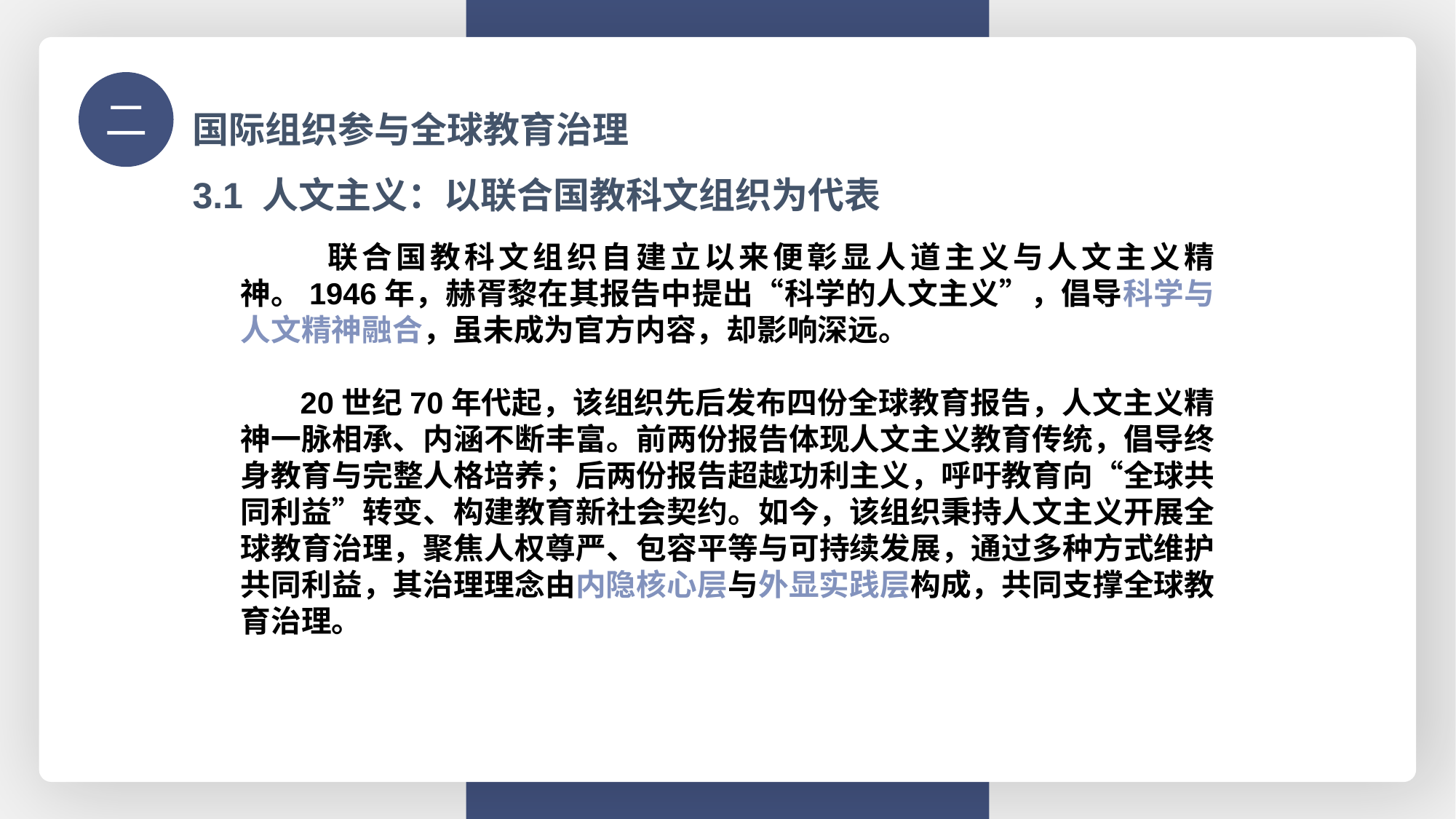

国际组织参与全球教育治理
二
3.1 人文主义：以联合国教科文组织为代表
       联合国教科文组织自建立以来便彰显人道主义与人文主义精神。1946年，赫胥黎在其报告中提出“科学的人文主义”，倡导科学与人文精神融合，虽未成为官方内容，却影响深远。

       20世纪70年代起，该组织先后发布四份全球教育报告，人文主义精神一脉相承、内涵不断丰富。前两份报告体现人文主义教育传统，倡导终身教育与完整人格培养；后两份报告超越功利主义，呼吁教育向“全球共同利益”转变、构建教育新社会契约。如今，该组织秉持人文主义开展全球教育治理，聚焦人权尊严、包容平等与可持续发展，通过多种方式维护共同利益，其治理理念由内隐核心层与外显实践层构成，共同支撑全球教育治理。